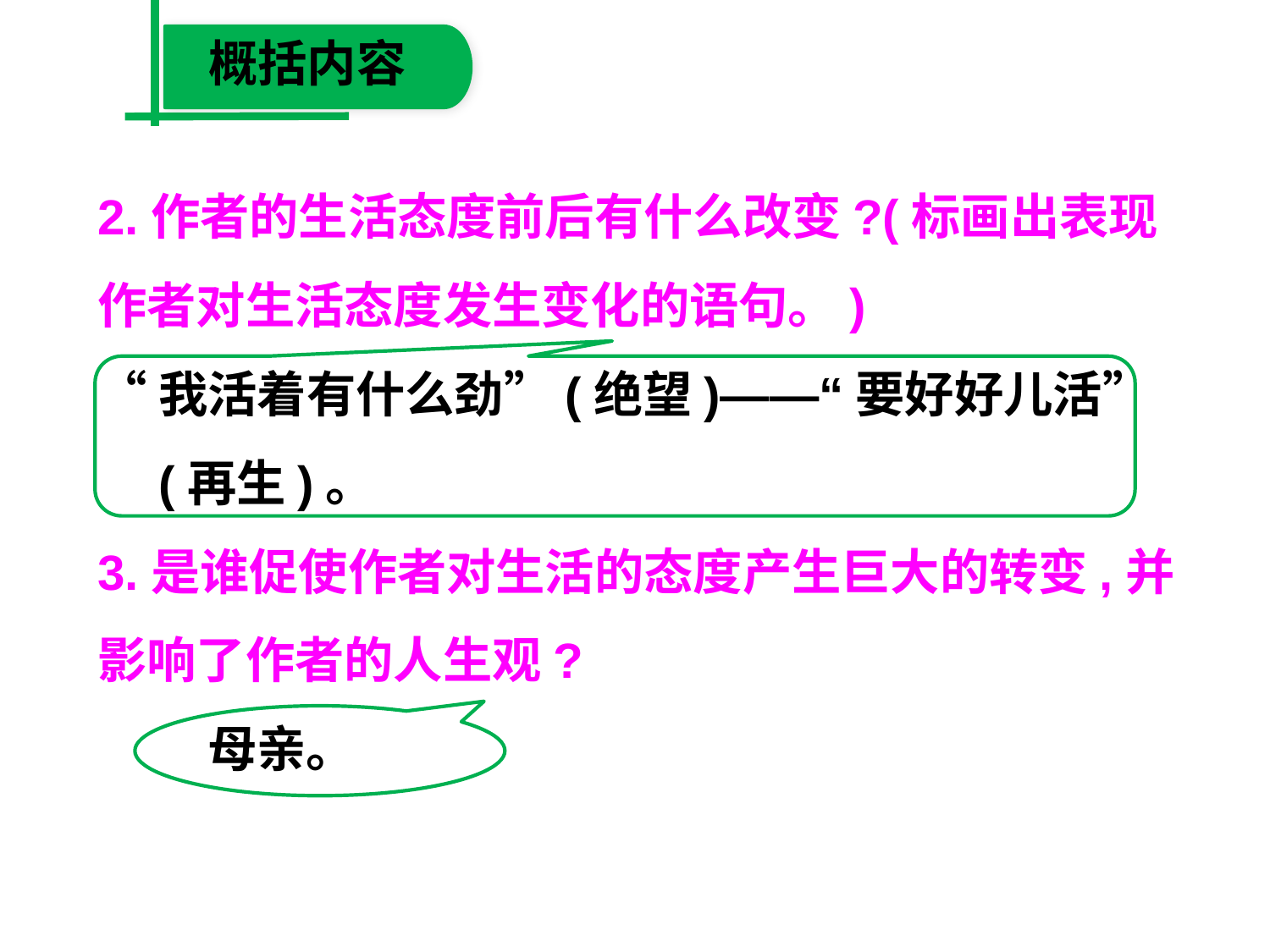

概括内容
2.作者的生活态度前后有什么改变?(标画出表现
作者对生活态度发生变化的语句。)
“我活着有什么劲”(绝望)——“要好好儿活”
　(再生)。
3.是谁促使作者对生活的态度产生巨大的转变,并
影响了作者的人生观?
　 　母亲。